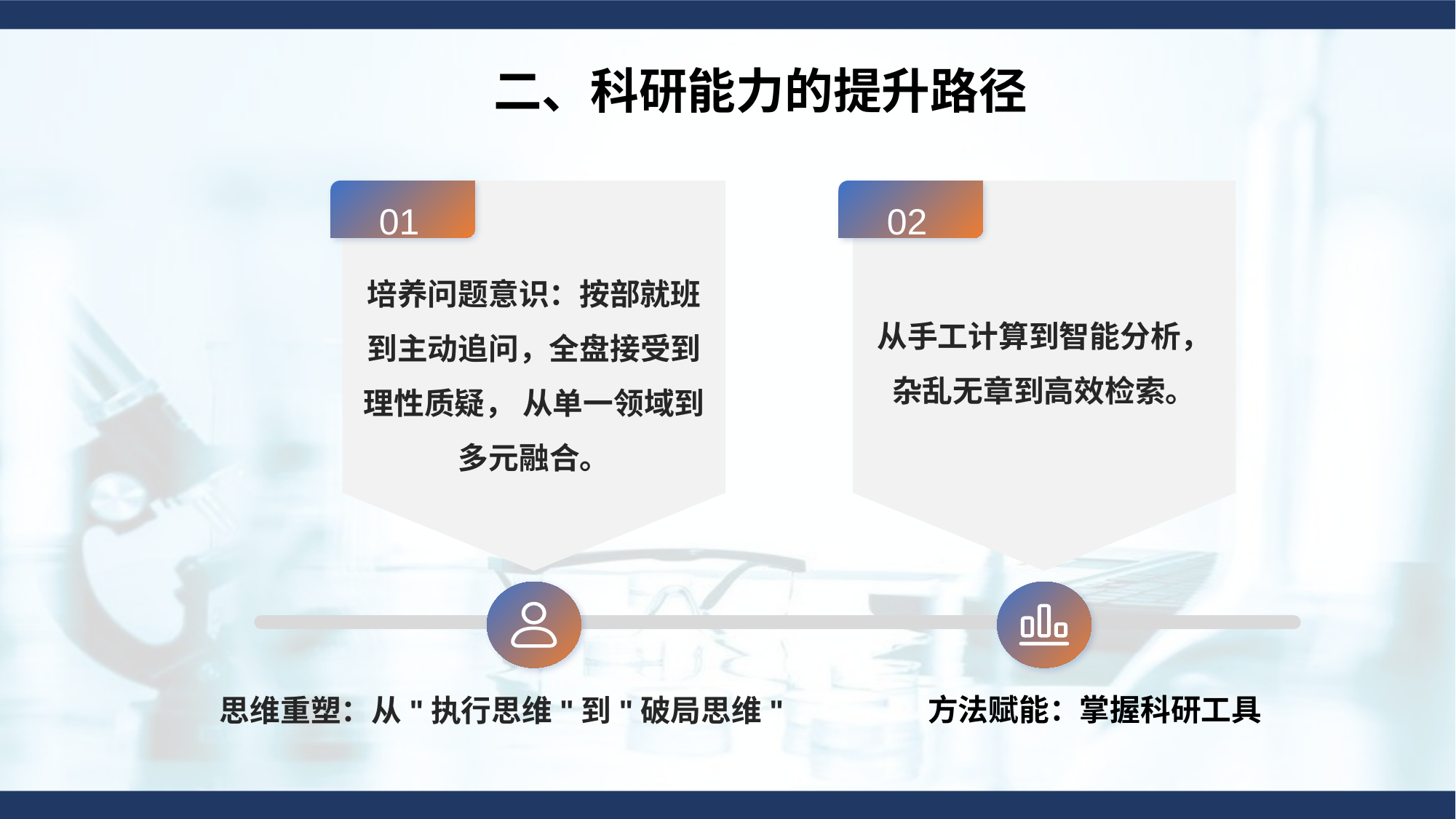

二、科研能力的提升路径
01
02

培养问题意识：按部就班到主动追问，全盘接受到理性质疑， 从单一领域到多元融合。
从手工计算到智能分析， 杂乱无章到高效检索。

方法赋能：掌握科研工具
思维重塑：从"执行思维"到"破局思维"